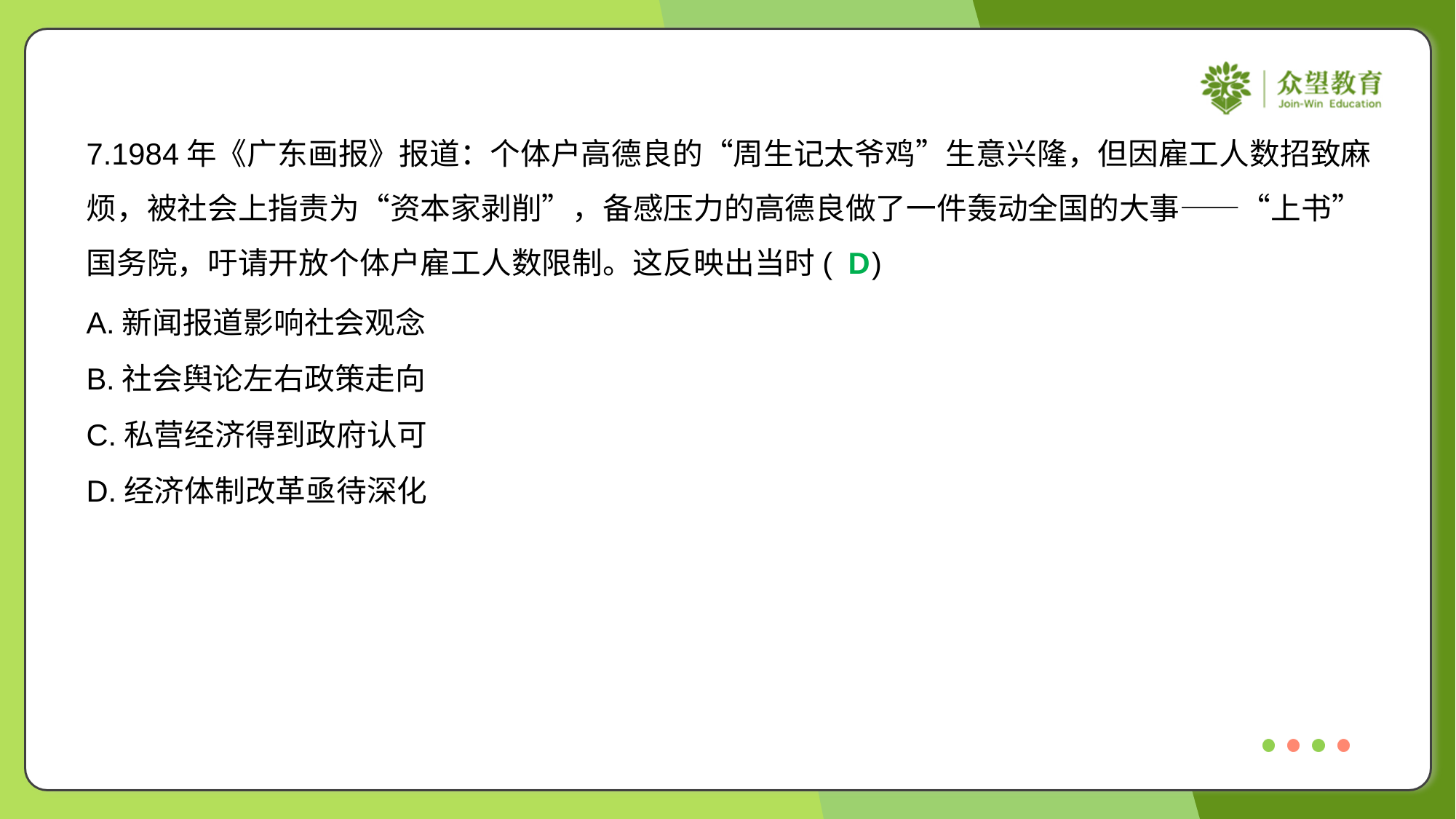

7.1984年《广东画报》报道：个体户高德良的“周生记太爷鸡”生意兴隆，但因雇工人数招致麻
烦，被社会上指责为“资本家剥削”，备感压力的高德良做了一件轰动全国的大事——“上书”
国务院，吁请开放个体户雇工人数限制。这反映出当时(     )
D
A.新闻报道影响社会观念
B.社会舆论左右政策走向
C.私营经济得到政府认可
D.经济体制改革亟待深化